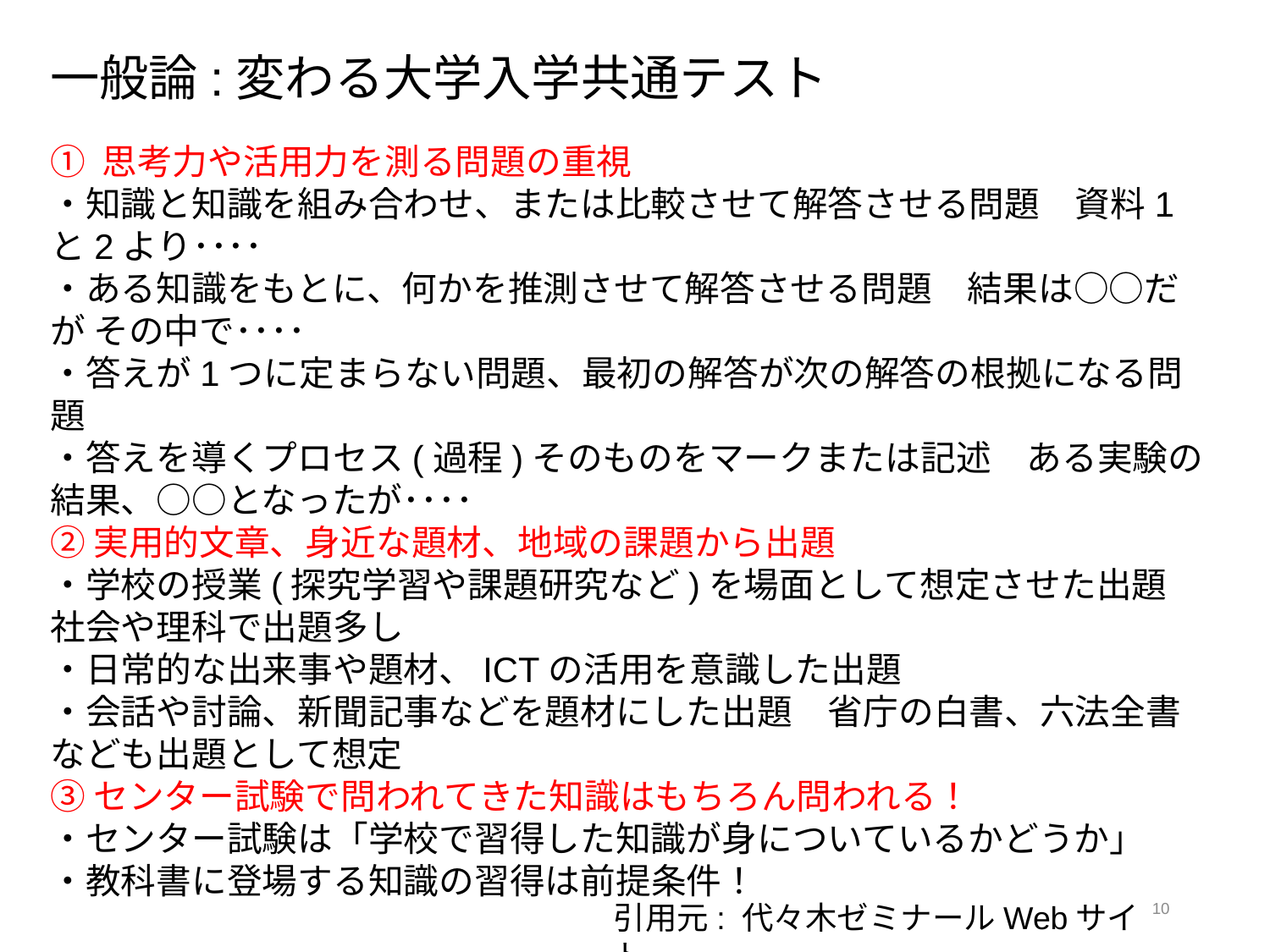

一般論:変わる大学入学共通テスト
① 思考力や活用力を測る問題の重視
・知識と知識を組み合わせ、または比較させて解答させる問題　資料1と2より････
・ある知識をもとに、何かを推測させて解答させる問題　結果は○○だが その中で････
・答えが1つに定まらない問題、最初の解答が次の解答の根拠になる問題
・答えを導くプロセス(過程)そのものをマークまたは記述　ある実験の結果、○○となったが････
② 実用的文章、身近な題材、地域の課題から出題
・学校の授業(探究学習や課題研究など)を場面として想定させた出題　社会や理科で出題多し
・日常的な出来事や題材、ICTの活用を意識した出題
・会話や討論、新聞記事などを題材にした出題　省庁の白書、六法全書なども出題として想定
③ センター試験で問われてきた知識はもちろん問われる！
・センター試験は「学校で習得した知識が身についているかどうか」
・教科書に登場する知識の習得は前提条件！
10
引用元: 代々木ゼミナールWebサイト